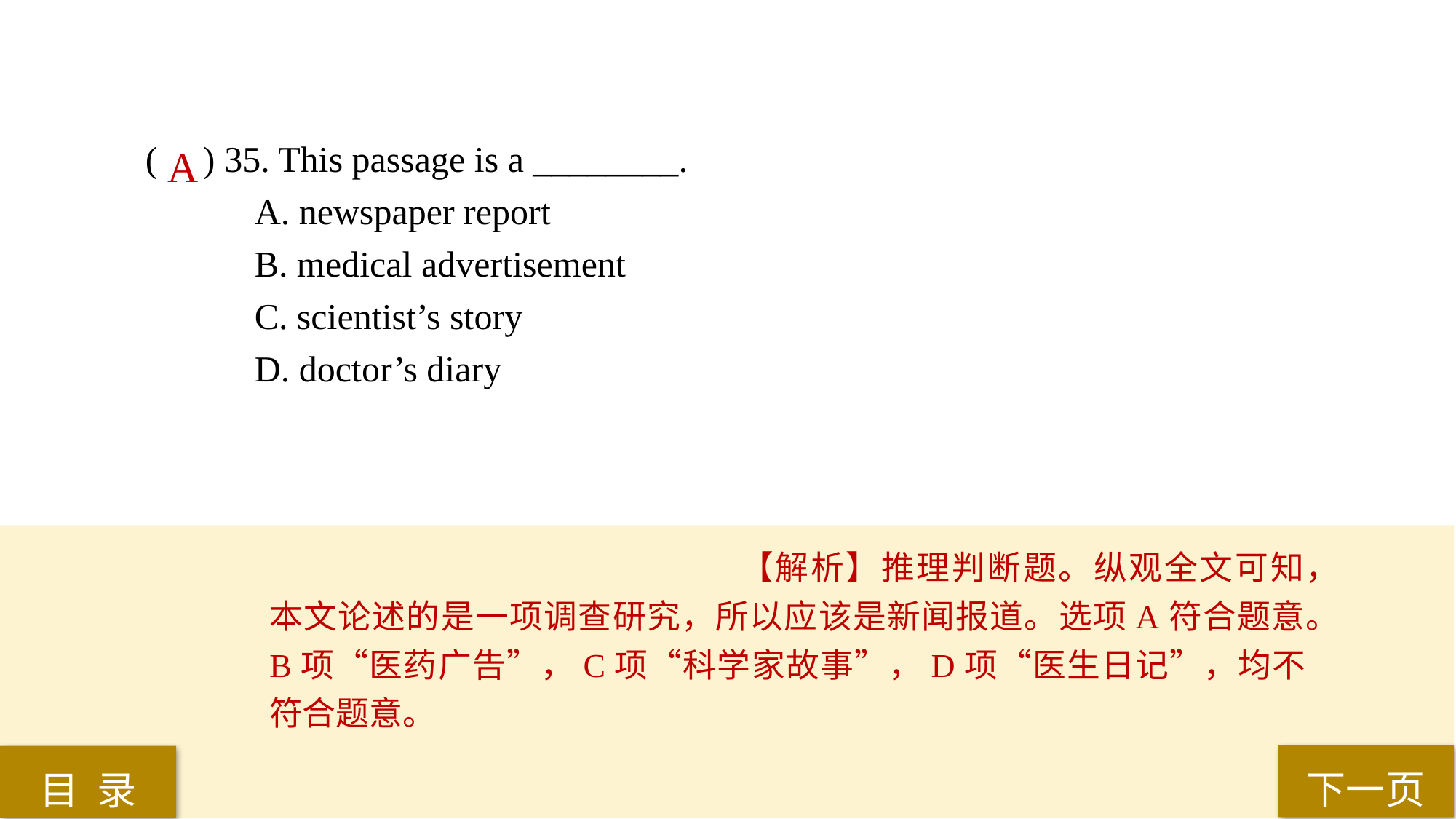

(     ) 35. This passage is a ________.
A. newspaper report
B. medical advertisement
C. scientist’s story
D. doctor’s diary
A
【解析】推理判断题。纵观全文可知，本文论述的是一项调查研究，所以应该是新闻报道。选项A符合题意。B项“医药广告”，C项“科学家故事”，D项“医生日记”，均不符合题意。